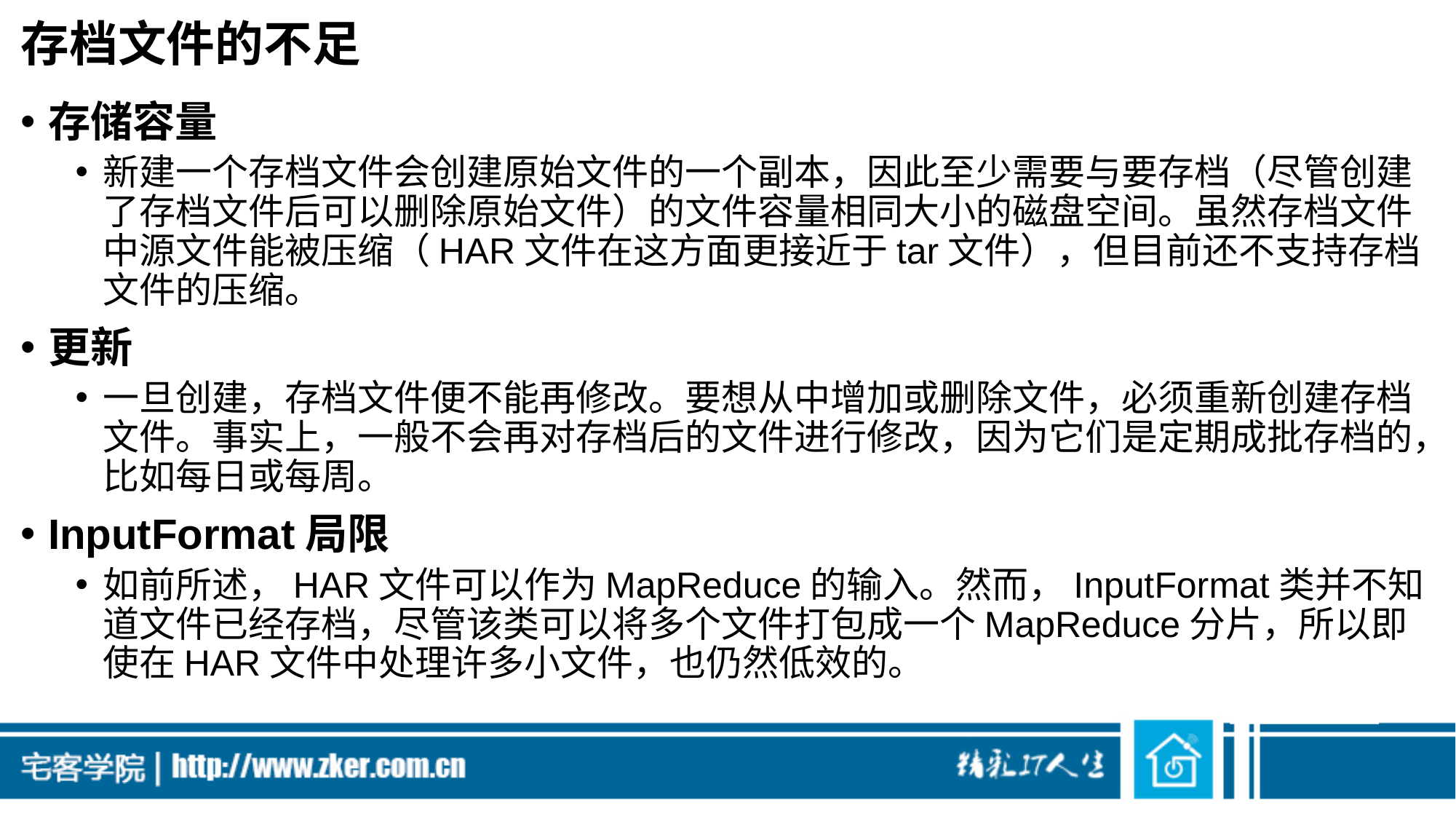

# 存档文件的不足
存储容量
新建一个存档文件会创建原始文件的一个副本，因此至少需要与要存档（尽管创建了存档文件后可以删除原始文件）的文件容量相同大小的磁盘空间。虽然存档文件中源文件能被压缩（HAR文件在这方面更接近于tar文件），但目前还不支持存档文件的压缩。
更新
一旦创建，存档文件便不能再修改。要想从中增加或删除文件，必须重新创建存档文件。事实上，一般不会再对存档后的文件进行修改，因为它们是定期成批存档的，比如每日或每周。
InputFormat局限
如前所述，HAR文件可以作为MapReduce的输入。然而，InputFormat类并不知道文件已经存档，尽管该类可以将多个文件打包成一个MapReduce分片，所以即使在HAR文件中处理许多小文件，也仍然低效的。